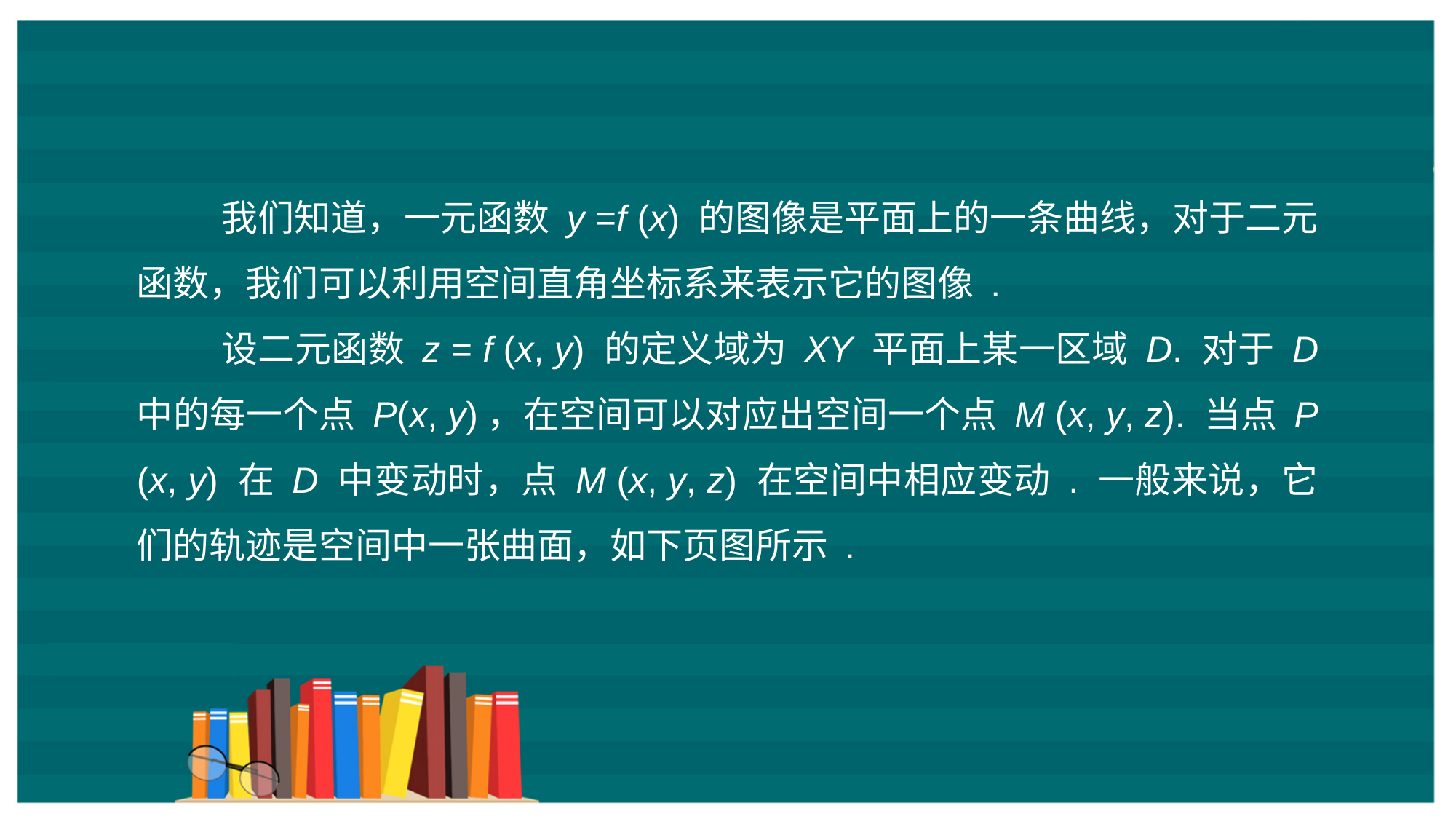

我们知道，一元函数 y =f (x) 的图像是平面上的一条曲线，对于二元函数，我们可以利用空间直角坐标系来表示它的图像 .
设二元函数 z = f (x, y) 的定义域为 XY 平面上某一区域 D. 对于 D 中的每一个点 P(x, y)，在空间可以对应出空间一个点 M (x, y, z). 当点 P (x, y) 在 D 中变动时，点 M (x, y, z) 在空间中相应变动 . 一般来说，它们的轨迹是空间中一张曲面，如下页图所示 .